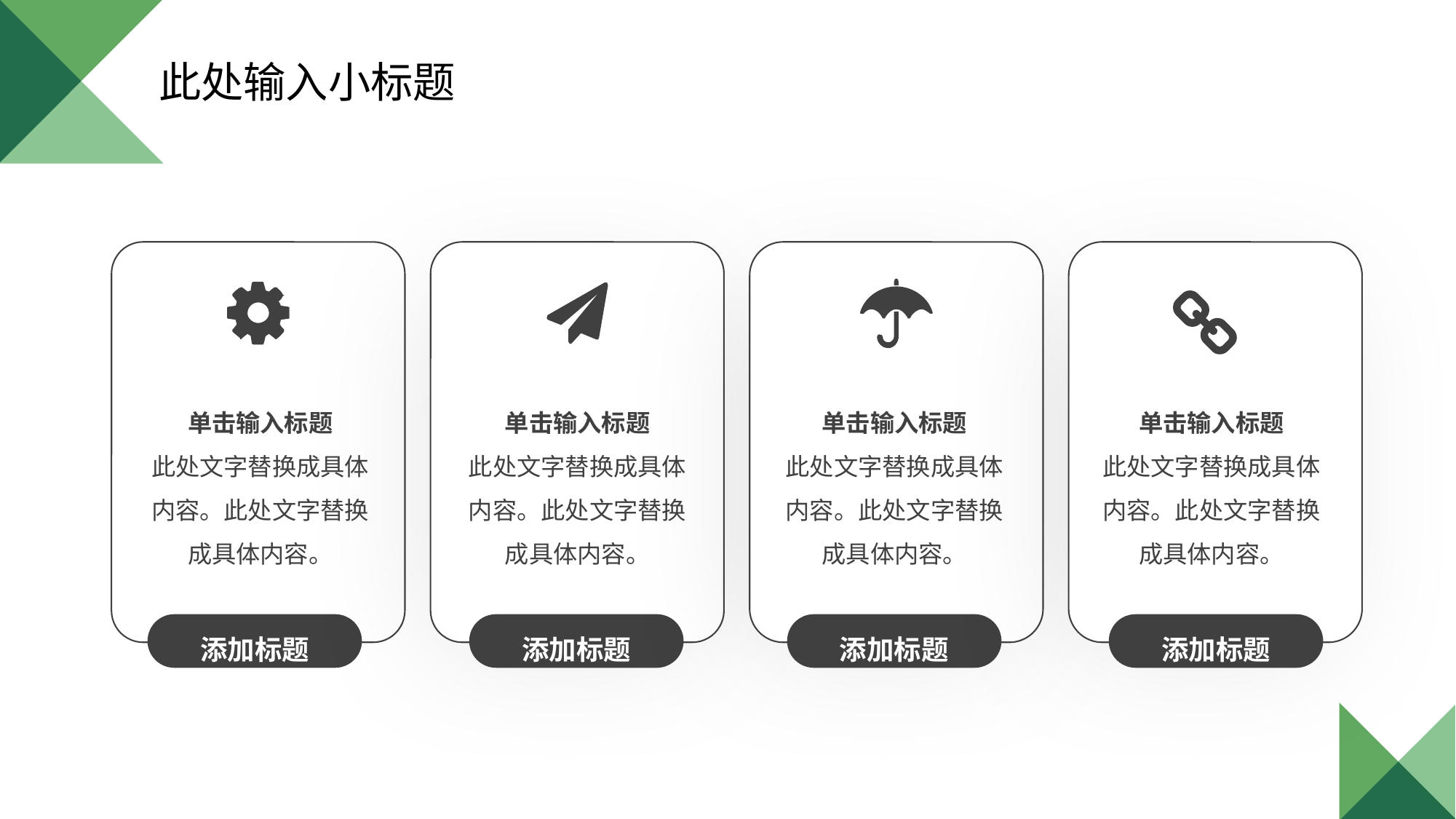

此处输入小标题

单击输入标题
此处文字替换成具体内容。此处文字替换成具体内容。
单击输入标题
此处文字替换成具体内容。此处文字替换成具体内容。
单击输入标题
此处文字替换成具体内容。此处文字替换成具体内容。
单击输入标题
此处文字替换成具体内容。此处文字替换成具体内容。
添加标题
添加标题
添加标题
添加标题